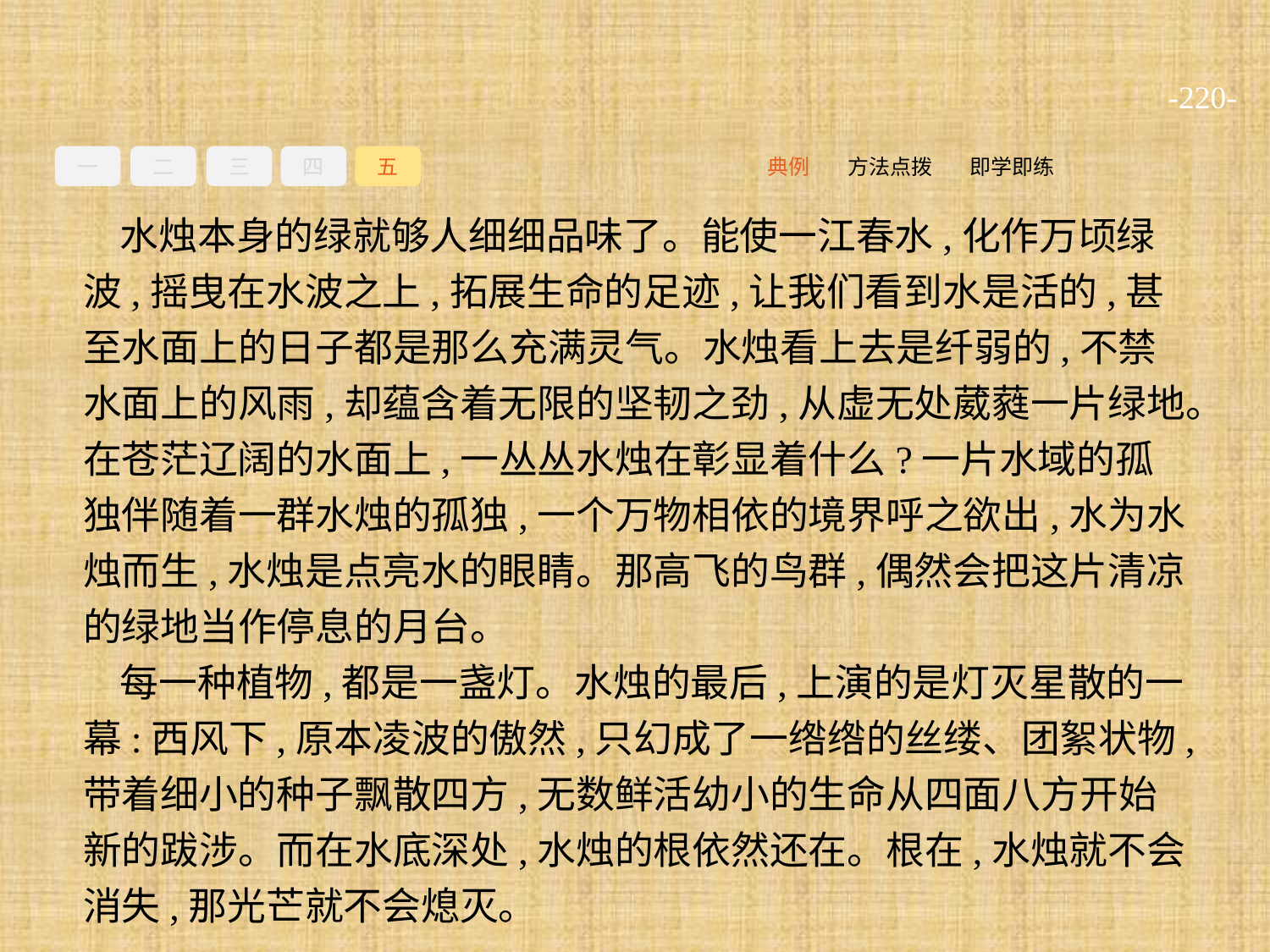

-220-
一
二
三
四
五
即学即练
方法点拨
典例
水烛本身的绿就够人细细品味了。能使一江春水,化作万顷绿波,摇曳在水波之上,拓展生命的足迹,让我们看到水是活的,甚至水面上的日子都是那么充满灵气。水烛看上去是纤弱的,不禁水面上的风雨,却蕴含着无限的坚韧之劲,从虚无处葳蕤一片绿地。在苍茫辽阔的水面上,一丛丛水烛在彰显着什么?一片水域的孤独伴随着一群水烛的孤独,一个万物相依的境界呼之欲出,水为水烛而生,水烛是点亮水的眼睛。那高飞的鸟群,偶然会把这片清凉的绿地当作停息的月台。
每一种植物,都是一盏灯。水烛的最后,上演的是灯灭星散的一幕:西风下,原本凌波的傲然,只幻成了一绺绺的丝缕、团絮状物,带着细小的种子飘散四方,无数鲜活幼小的生命从四面八方开始新的跋涉。而在水底深处,水烛的根依然还在。根在,水烛就不会消失,那光芒就不会熄灭。